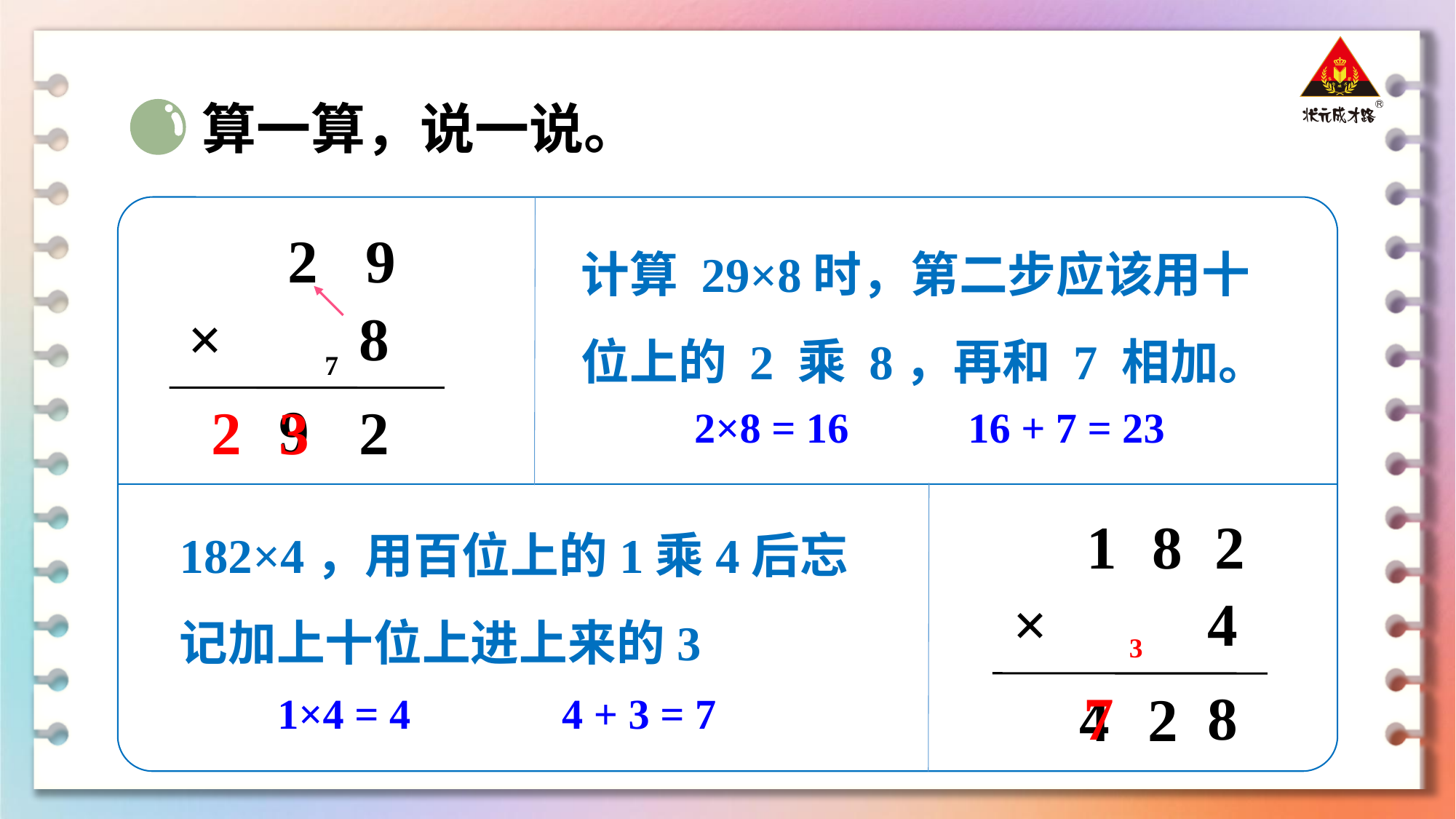

算一算，说一说。

计算 29×8时，第二步应该用十位上的 2 乘 8，再和 7 相加。
2
9
×
8
7
9
2
3
2
2×8 = 16
16 + 7 = 23
182×4，用百位上的1乘4后忘记加上十位上进上来的3
1
8
2
×
4
3
8
7
4
2
1×4 = 4
4 + 3 = 7